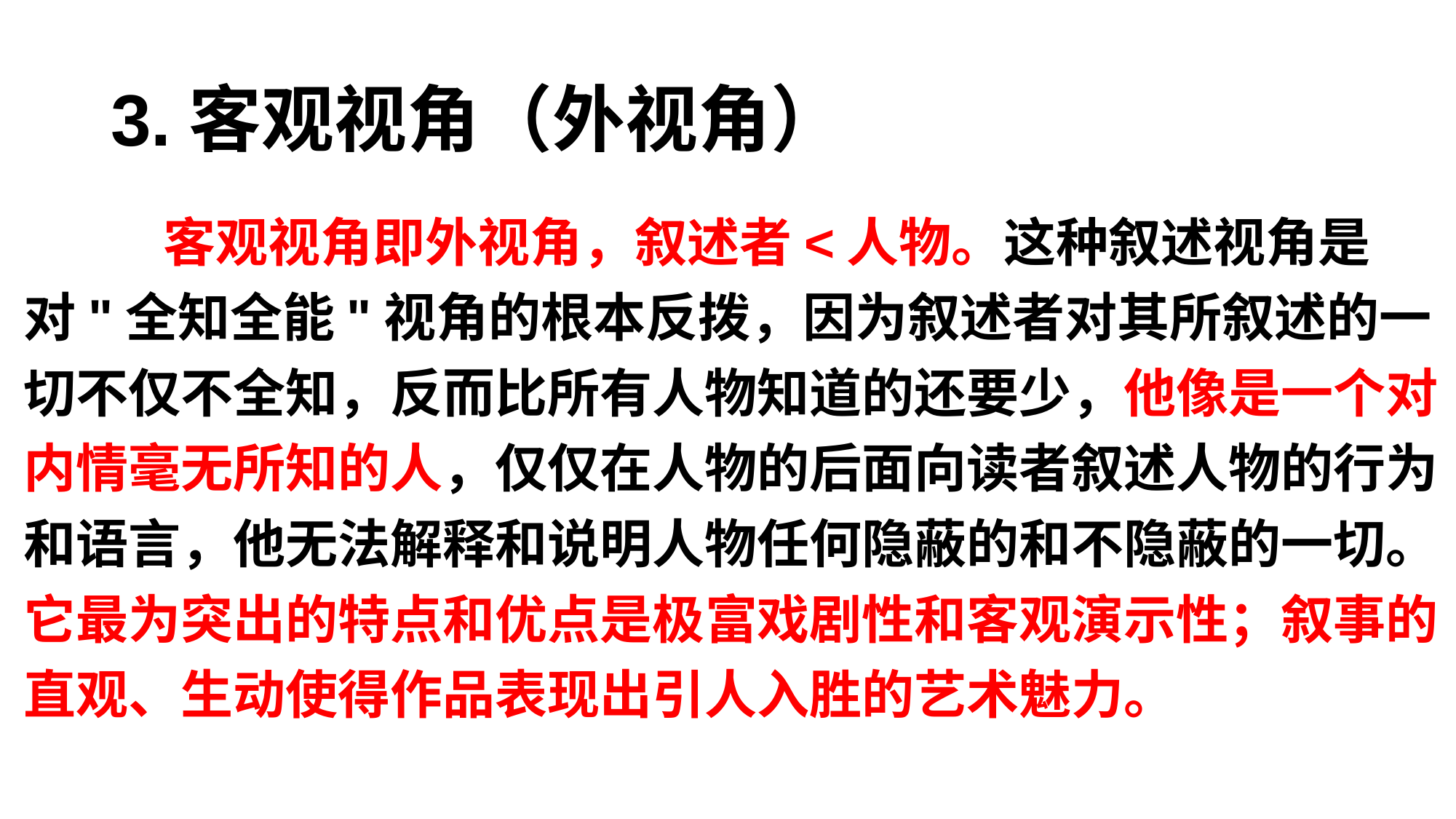

# 3.客观视角（外视角）
             客观视角即外视角，叙述者<人物。这种叙述视角是对"全知全能"视角的根本反拨，因为叙述者对其所叙述的一切不仅不全知，反而比所有人物知道的还要少，他像是一个对内情毫无所知的人，仅仅在人物的后面向读者叙述人物的行为和语言，他无法解释和说明人物任何隐蔽的和不隐蔽的一切。它最为突出的特点和优点是极富戏剧性和客观演示性；叙事的直观、生动使得作品表现出引人入胜的艺术魅力。